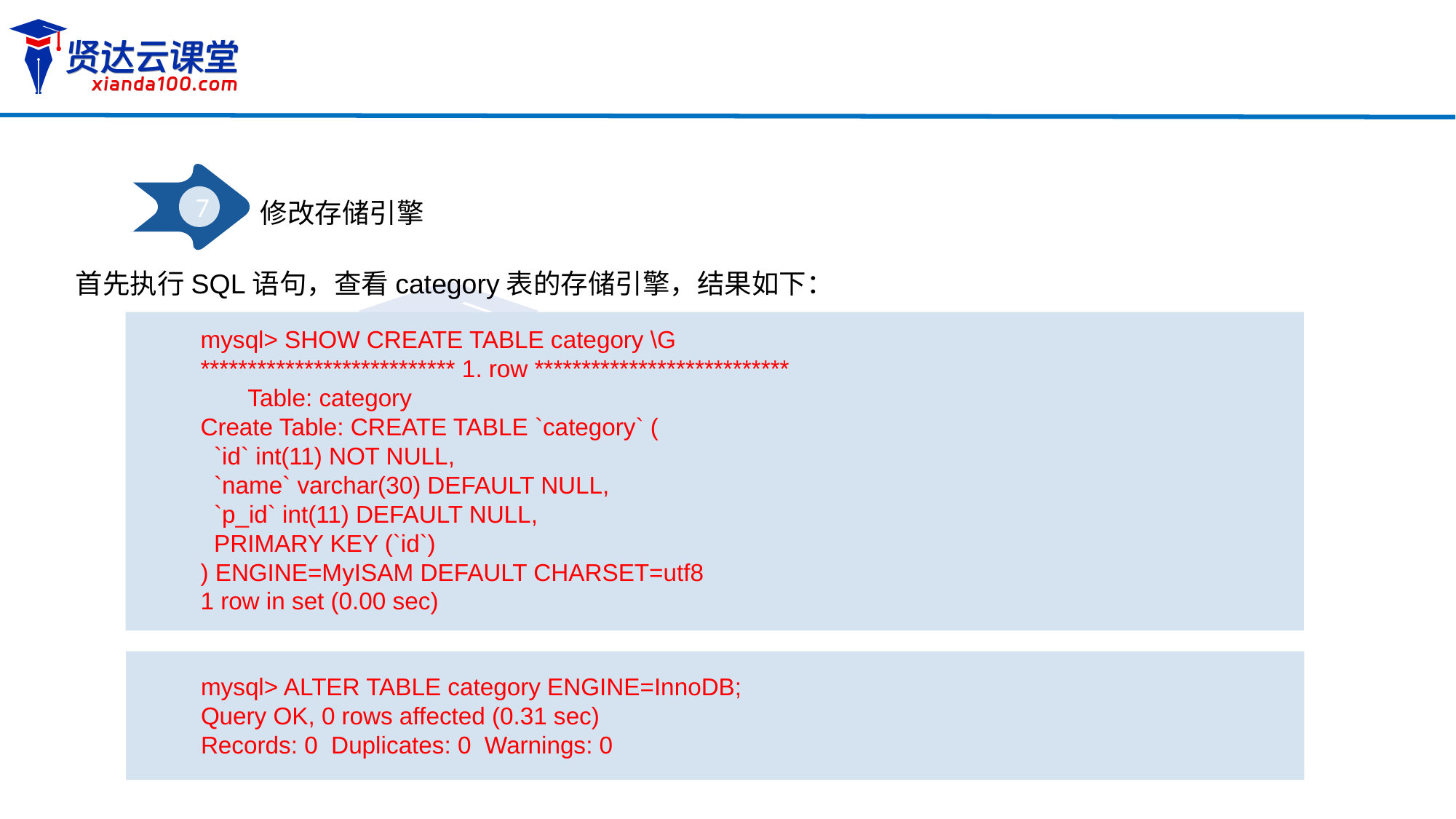

7
修改存储引擎
首先执行SQL语句，查看category表的存储引擎，结果如下：

mysql> SHOW CREATE TABLE category \G
*************************** 1. row ***************************
       Table: category
Create Table: CREATE TABLE `category` (
  `id` int(11) NOT NULL,
  `name` varchar(30) DEFAULT NULL,
  `p_id` int(11) DEFAULT NULL,
  PRIMARY KEY (`id`)
) ENGINE=MyISAM DEFAULT CHARSET=utf8
1 row in set (0.00 sec)

mysql> ALTER TABLE category ENGINE=InnoDB;
Query OK, 0 rows affected (0.31 sec)
Records: 0  Duplicates: 0  Warnings: 0